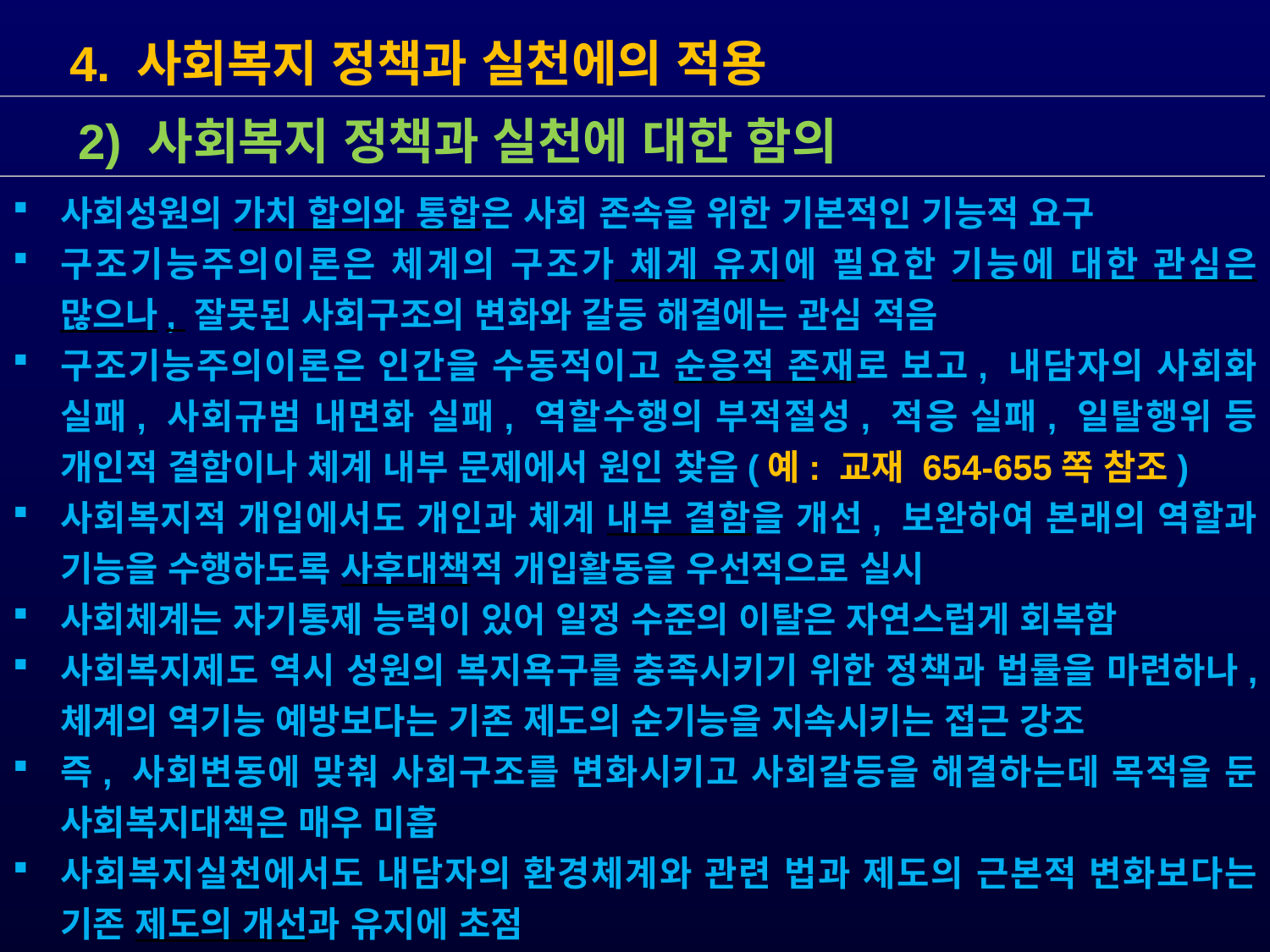

4. 사회복지 정책과 실천에의 적용

사회성원의 가치 합의와 통합은 사회 존속을 위한 기본적인 기능적 요구
구조기능주의이론은 체계의 구조가 체계 유지에 필요한 기능에 대한 관심은 많으나, 잘못된 사회구조의 변화와 갈등 해결에는 관심 적음
구조기능주의이론은 인간을 수동적이고 순응적 존재로 보고, 내담자의 사회화 실패, 사회규범 내면화 실패, 역할수행의 부적절성, 적응 실패, 일탈행위 등 개인적 결함이나 체계 내부 문제에서 원인 찾음(예: 교재 654-655쪽 참조)
사회복지적 개입에서도 개인과 체계 내부 결함을 개선, 보완하여 본래의 역할과 기능을 수행하도록 사후대책적 개입활동을 우선적으로 실시
사회체계는 자기통제 능력이 있어 일정 수준의 이탈은 자연스럽게 회복함
사회복지제도 역시 성원의 복지욕구를 충족시키기 위한 정책과 법률을 마련하나, 체계의 역기능 예방보다는 기존 제도의 순기능을 지속시키는 접근 강조
즉, 사회변동에 맞춰 사회구조를 변화시키고 사회갈등을 해결하는데 목적을 둔 사회복지대책은 매우 미흡
사회복지실천에서도 내담자의 환경체계와 관련 법과 제도의 근본적 변화보다는 기존 제도의 개선과 유지에 초점
  2) 사회복지 정책과 실천에 대한 함의